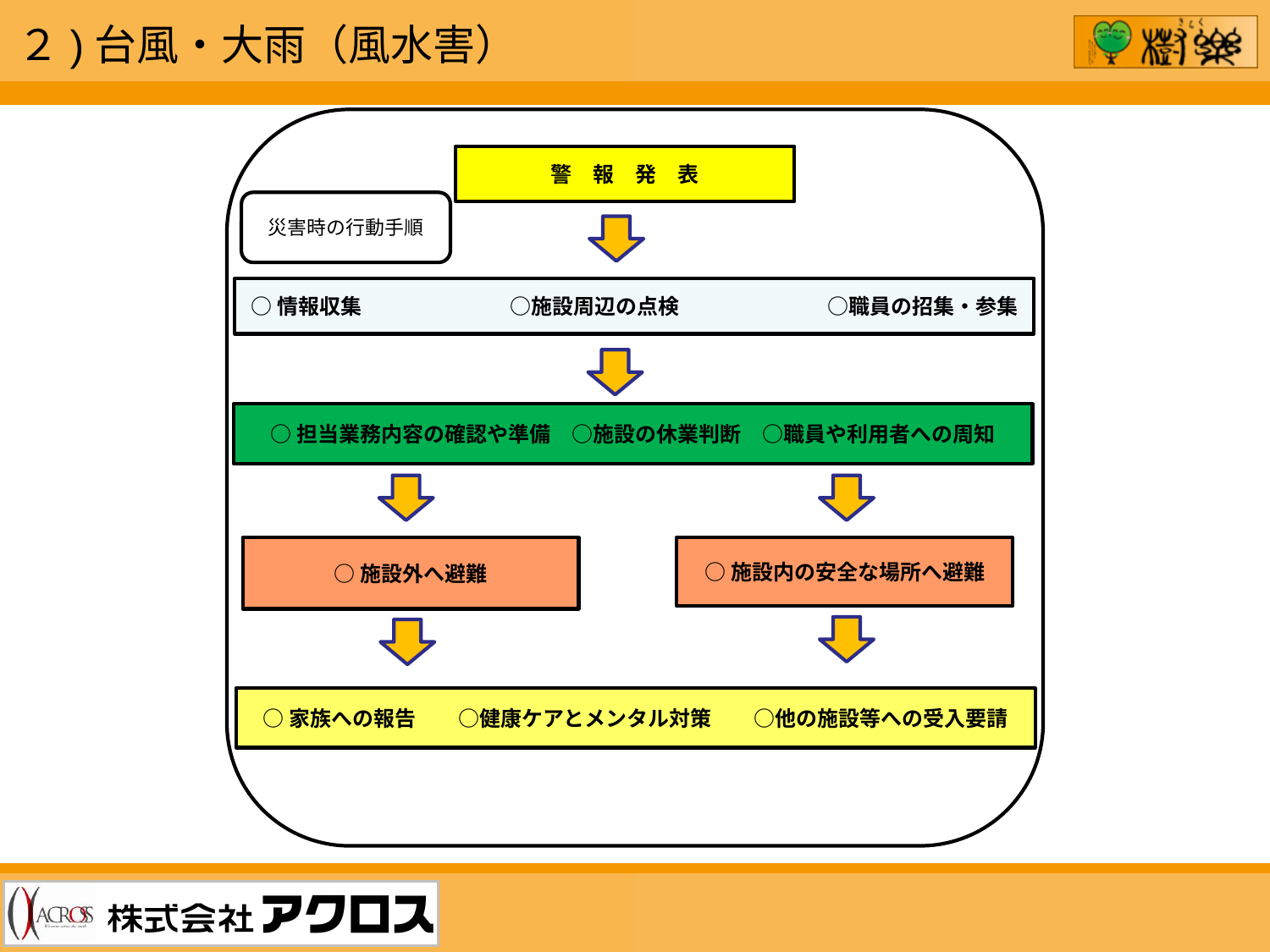

２)台風・大雨（風水害）

警　報　発　表
災害時の行動手順

○情報収集　　　　　　　○施設周辺の点検　　　　　　　○職員の招集・参集

○担当業務内容の確認や準備　○施設の休業判断　○職員や利用者への周知

○施設外へ避難
○施設内の安全な場所へ避難

○家族への報告　　○健康ケアとメンタル対策　　○他の施設等への受入要請